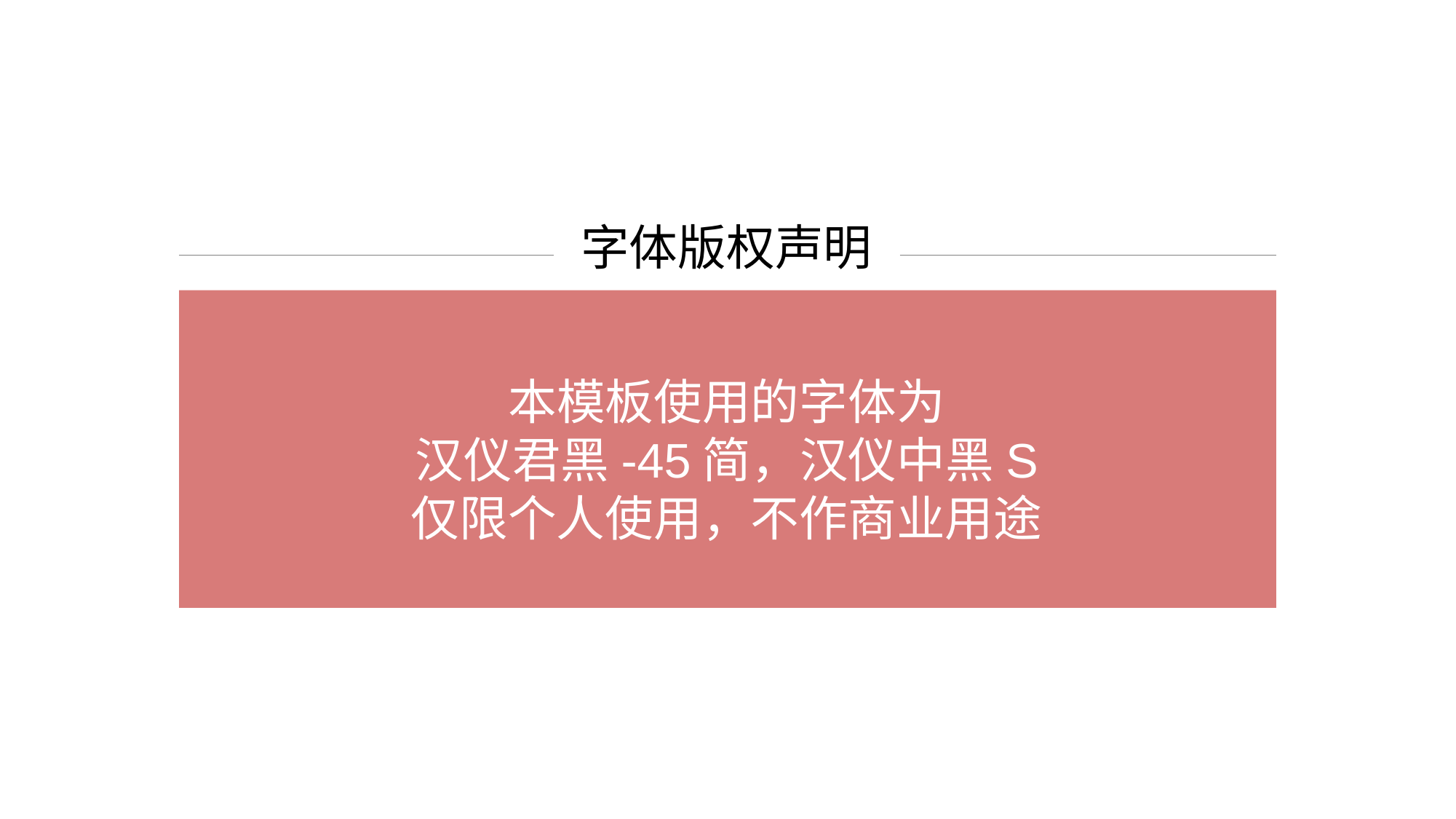

字体版权声明

本模板使用的字体为
汉仪君黑-45简，汉仪中黑S
仅限个人使用，不作商业用途